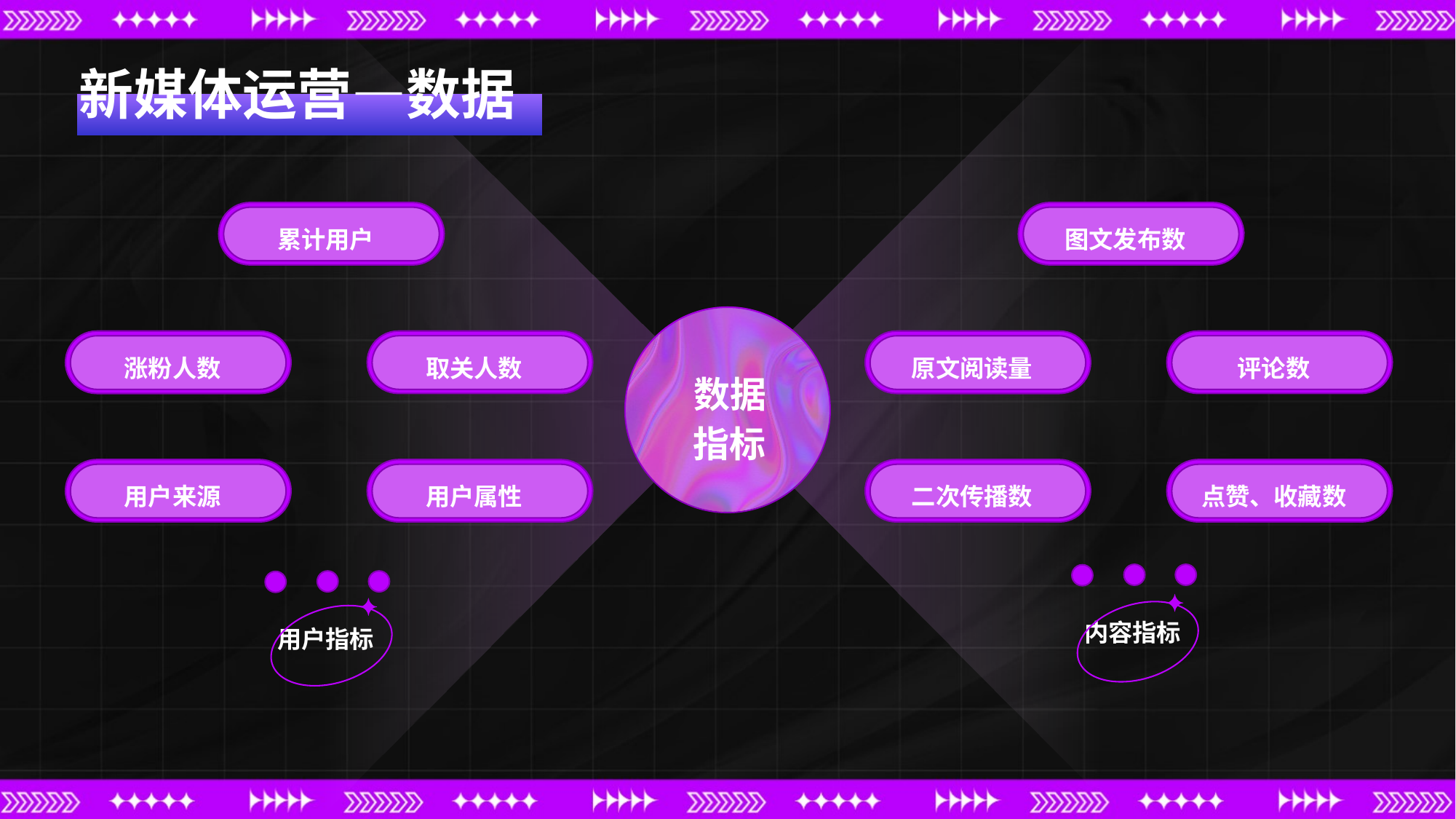

新媒体运营—数据

累计用户

图文发布数

数据
指标

取关人数

评论数

涨粉人数

原文阅读量

用户来源

用户属性

二次传播数

点赞、收藏数

内容指标
用户指标